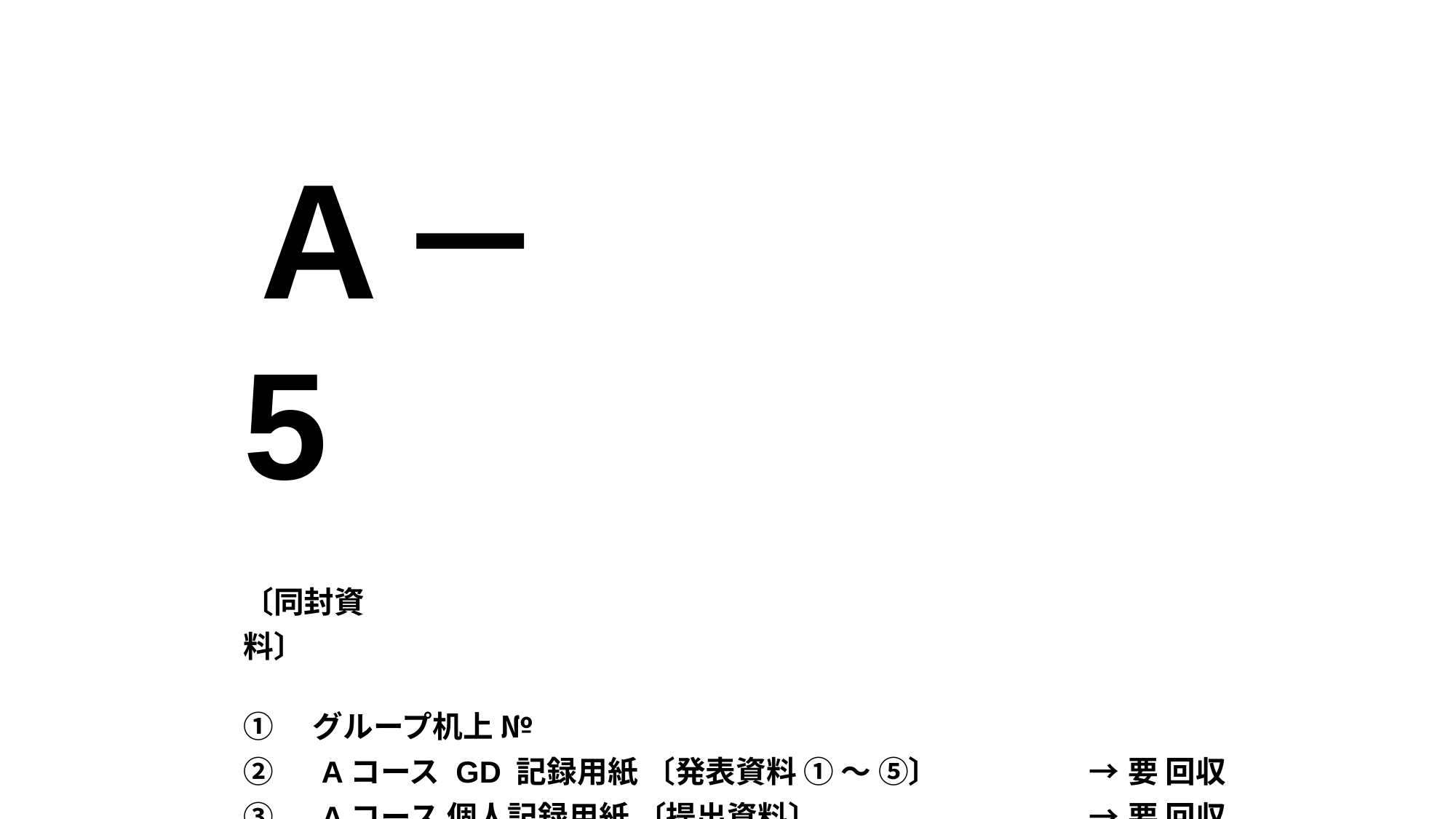

| Ａ－5 |  |  |  |  |  |  |  |  |  |  |  |  |  |  |  |  |  |  |  |  |  |  |  |  |
| --- | --- | --- | --- | --- | --- | --- | --- | --- | --- | --- | --- | --- | --- | --- | --- | --- | --- | --- | --- | --- | --- | --- | --- | --- |
|  |  |  |  |  |  |  |  |  |  |  |  |  |  |  |  |  |  |  |  |  |  |  |  |  |
|  |  |  |  |  |  |  |  |  |  |  |  |  |  |  |  |  |  |  |  |  |  |  |  |  |
|  |  |  |  |  |  |  |  |  |  |  |  |  |  |  |  |  |  |  |  |  |  |  |  |  |
|  |  |  |  |  |  |  |  |  |  |  |  |  |  |  |  |  |  |  |  |  |  |  |  |  |
| 〔同封資料〕 |  |  |  |  |  |  |  |  |  |  |  |  |  |  |  |  |  |  |  |  |  |  |  |  |
|  |  |  |  |  |  |  |  |  |  |  |  |  |  |  |  |  |  |  |  |  |  |  |  |  |
| ①　グループ机上 № |  |  |  |  |  |  |  |  |  |  |  |  |  |  |  |  |  |  |  |  |  |  |  |  |
| ②　Aコース GD 記録用紙 〔発表資料 ① ～ ⑤〕 |  |  |  |  |  |  |  |  |  |  |  |  |  |  |  |  |  |  |  | →要 回収 |  |  |  |  |
| ③　Aコース 個人記録用紙 〔提出資料〕 |  |  |  |  |  |  |  |  |  |  |  |  |  |  |  |  |  |  |  | →要 回収 |  |  |  |  |
| ④　アンケート用紙（２日目研修終了時）\*用紙の方のみ |  |  |  |  |  |  |  |  |  |  |  |  |  |  |  |  |  |  |  | →要 回収 |  |  |  |  |
|  |  |  |  |  |  |  |  |  |  |  |  |  |  |  |  |  |  |  |  |  |  |  |  |  |
|  |  |  |  |  |  |  |  |  |  |  |  |  |  |  |  |  |  |  |  |  |  |  |  |  |
| 【要 回収】･･･ |  |  |  |  | 各グループアドバイザーが回収し、チーフに渡してください |  |  |  |  |  |  |  |  |  |  |  |  |  |  |  |  |  |  |  |
|  |  |  |  |  | チーフは各グループ封筒を確認し、行事担当事務局に渡してください |  |  |  |  |  |  |  |  |  |  |  |  |  |  |  |  |  |  |  |